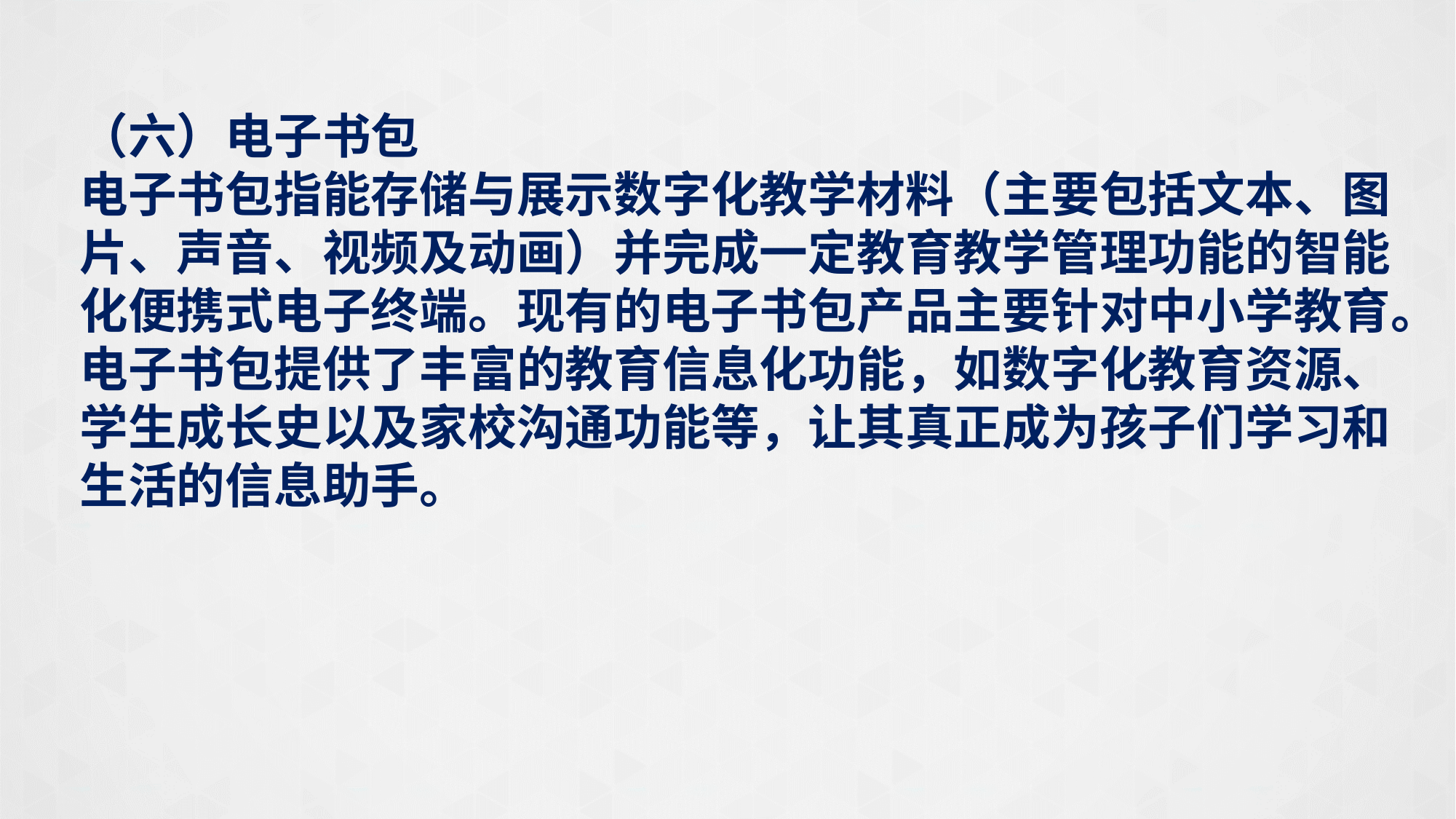

（六）电子书包
电子书包指能存储与展示数字化教学材料（主要包括文本、图片、声音、视频及动画）并完成一定教育教学管理功能的智能化便携式电子终端。现有的电子书包产品主要针对中小学教育。电子书包提供了丰富的教育信息化功能，如数字化教育资源、学生成长史以及家校沟通功能等，让其真正成为孩子们学习和生活的信息助手。